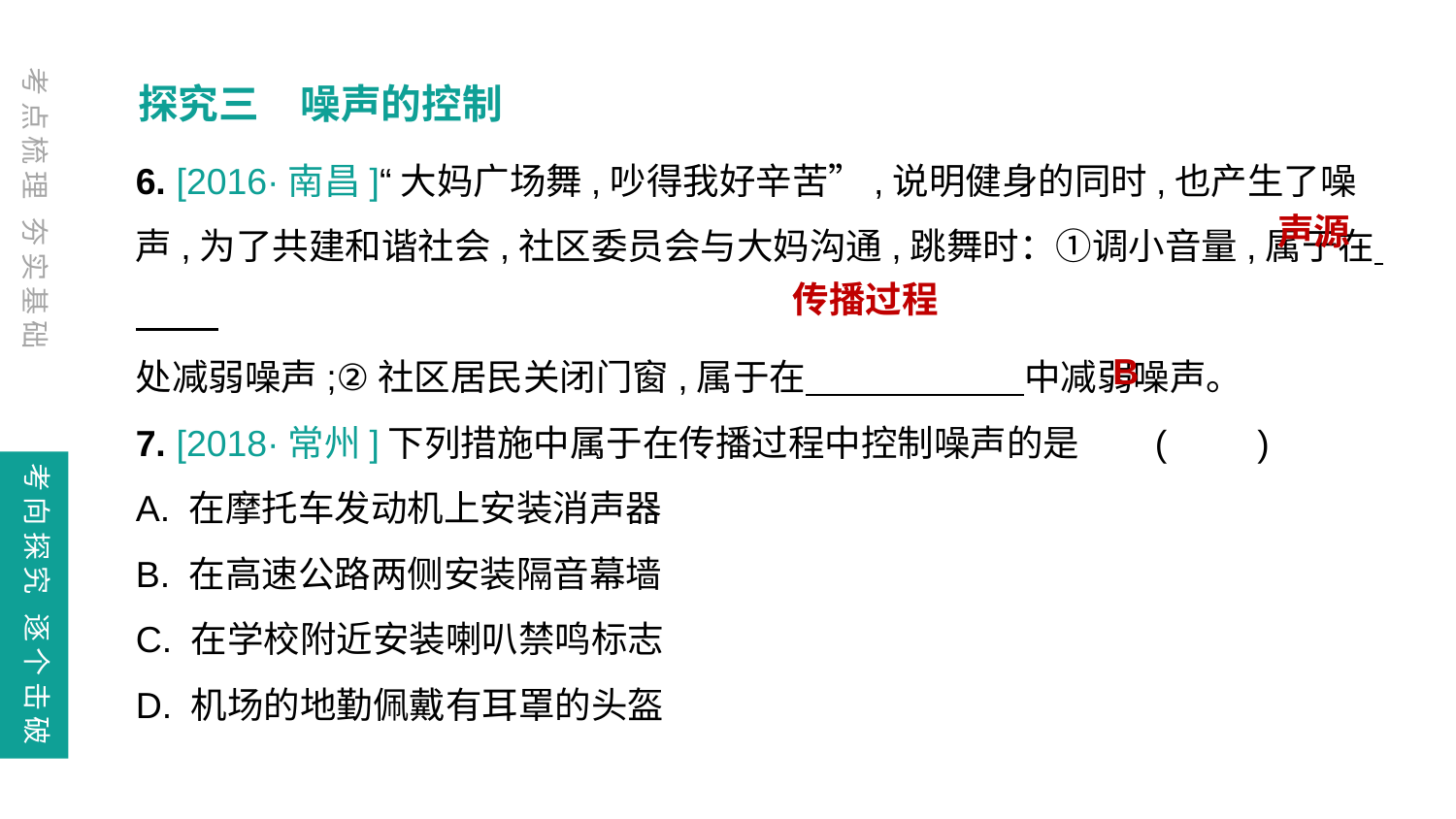

探究三　噪声的控制
考点梳理 夯实基础
6. [2016·南昌]“大妈广场舞,吵得我好辛苦”,说明健身的同时,也产生了噪声,为了共建和谐社会,社区委员会与大妈沟通,跳舞时：①调小音量,属于在
处减弱噪声;②社区居民关闭门窗,属于在　　　　　　中减弱噪声。
7. [2018·常州]下列措施中属于在传播过程中控制噪声的是	(　　)
A. 在摩托车发动机上安装消声器
B. 在高速公路两侧安装隔音幕墙
C. 在学校附近安装喇叭禁鸣标志
D. 机场的地勤佩戴有耳罩的头盔
声源
传播过程
B

考向探究 逐个击破